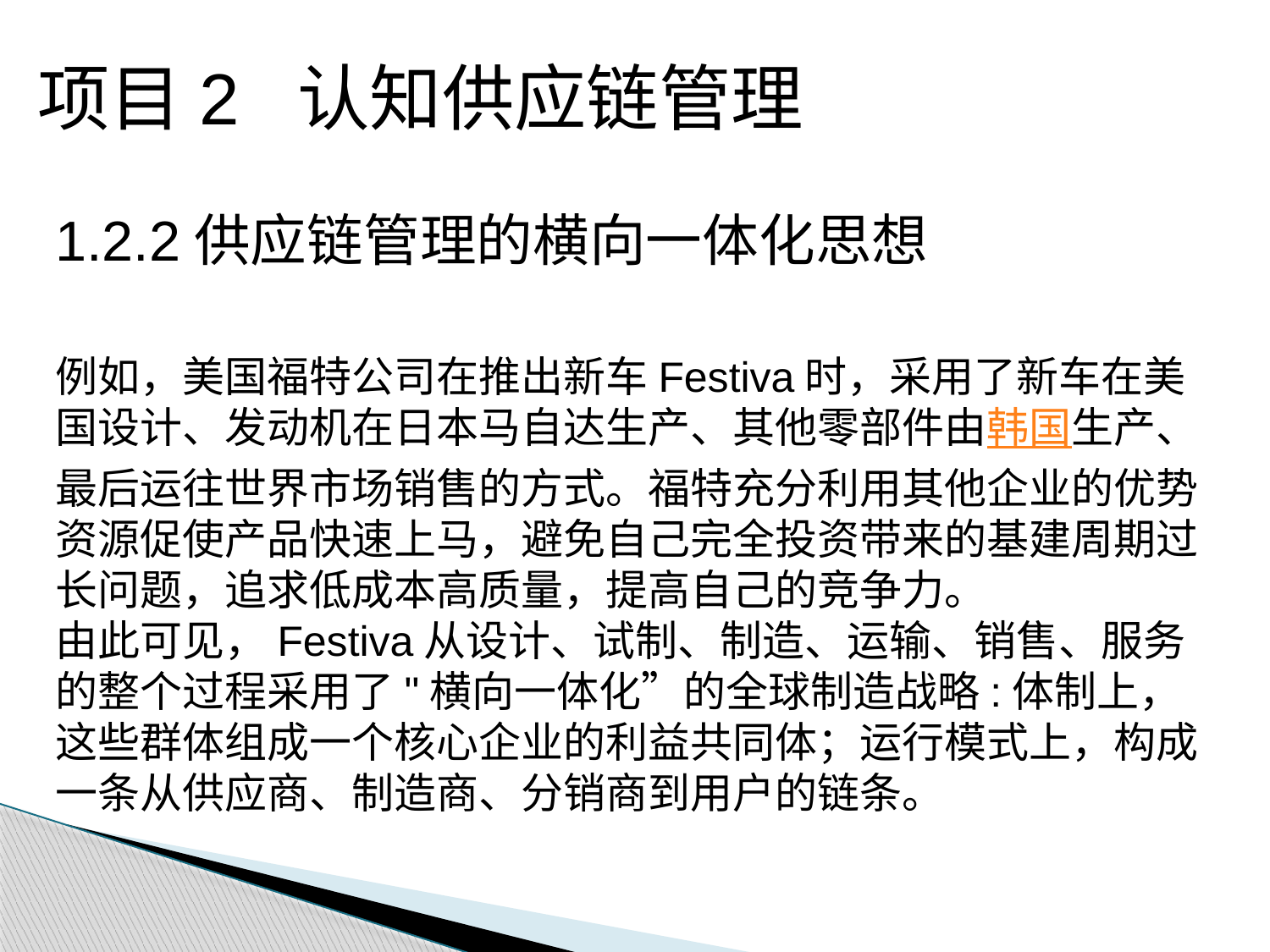

项目2  认知供应链管理
1.2.2供应链管理的横向一体化思想
例如，美国福特公司在推出新车Festiva时，采用了新车在美国设计、发动机在日本马自达生产、其他零部件由韩国生产、最后运往世界市场销售的方式。福特充分利用其他企业的优势资源促使产品快速上马，避免自己完全投资带来的基建周期过长问题，追求低成本高质量，提高自己的竞争力。
由此可见，Festiva从设计、试制、制造、运输、销售、服务的整个过程采用了"横向一体化”的全球制造战略:体制上，这些群体组成一个核心企业的利益共同体；运行模式上，构成一条从供应商、制造商、分销商到用户的链条。